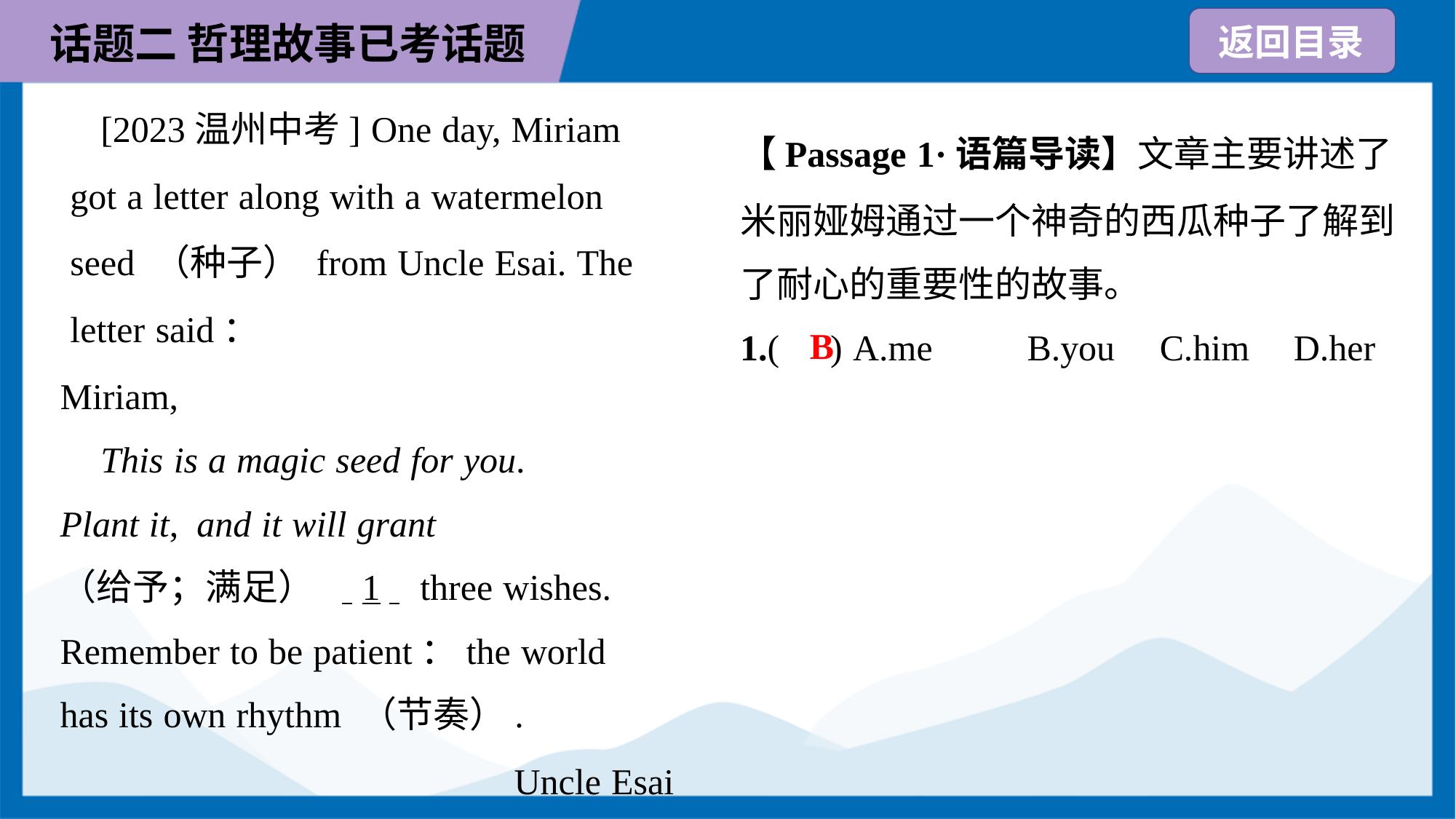

[2023温州中考] One day, Miriam
 got a letter along with a watermelon
 seed （种子） from Uncle Esai. The
 letter said：
Miriam,
    This is a magic seed for you.
Plant it,  and it will grant
（给予；满足） . .1. . three wishes.
Remember to be patient：the world
has its own rhythm （节奏）.
Uncle Esai

【Passage 1·语篇导读】文章主要讲述了
米丽娅姆通过一个神奇的西瓜种子了解到
了耐心的重要性的故事。
B
1.(     ) A.me	B.you	C.him	D.her